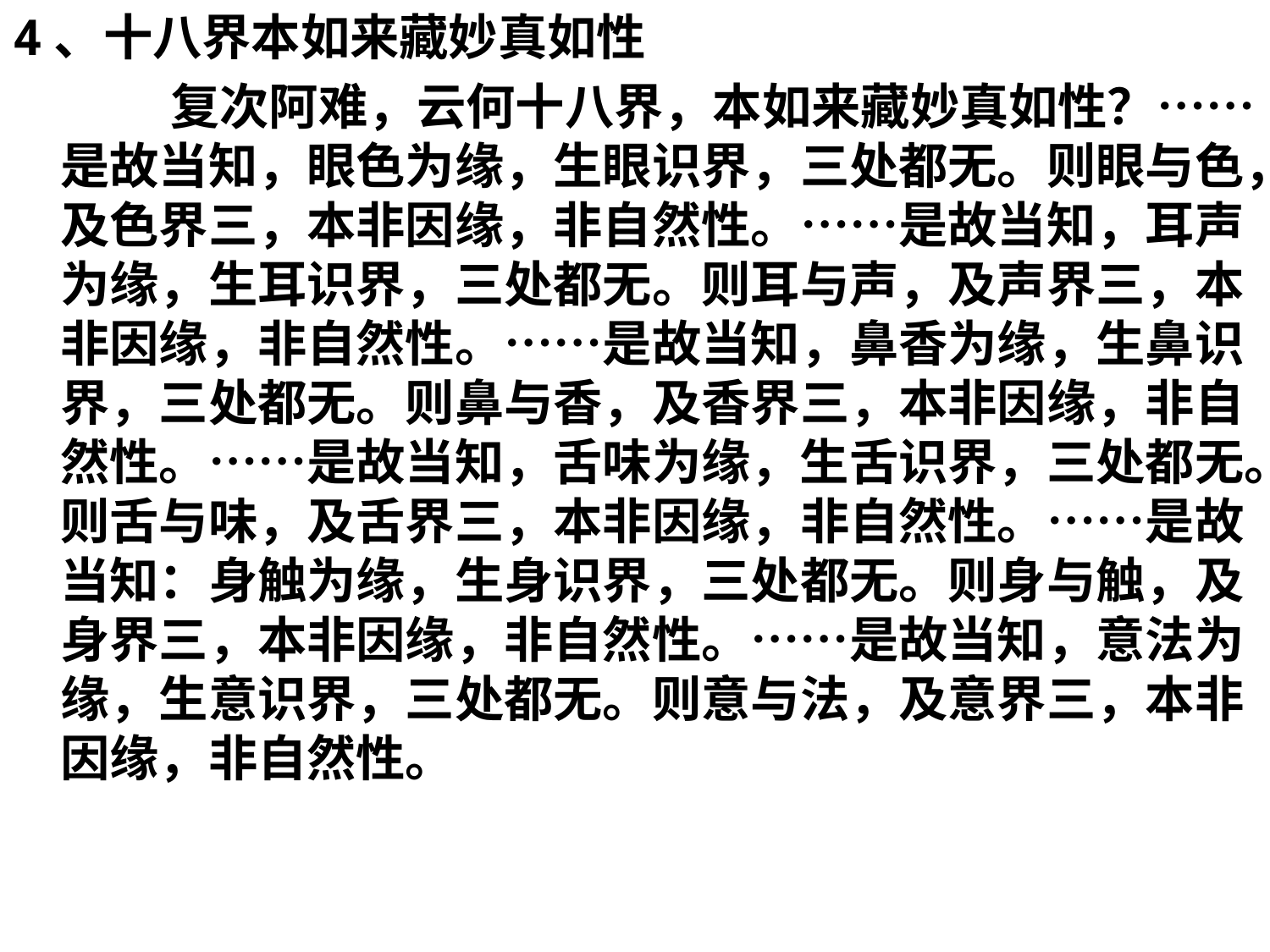

4、十八界本如来藏妙真如性
             复次阿难，云何十八界，本如来藏妙真如性？……是故当知，眼色为缘，生眼识界，三处都无。则眼与色，及色界三，本非因缘，非自然性。……是故当知，耳声为缘，生耳识界，三处都无。则耳与声，及声界三，本非因缘，非自然性。……是故当知，鼻香为缘，生鼻识界，三处都无。则鼻与香，及香界三，本非因缘，非自然性。……是故当知，舌味为缘，生舌识界，三处都无。则舌与味，及舌界三，本非因缘，非自然性。……是故当知：身触为缘，生身识界，三处都无。则身与触，及身界三，本非因缘，非自然性。……是故当知，意法为缘，生意识界，三处都无。则意与法，及意界三，本非因缘，非自然性。